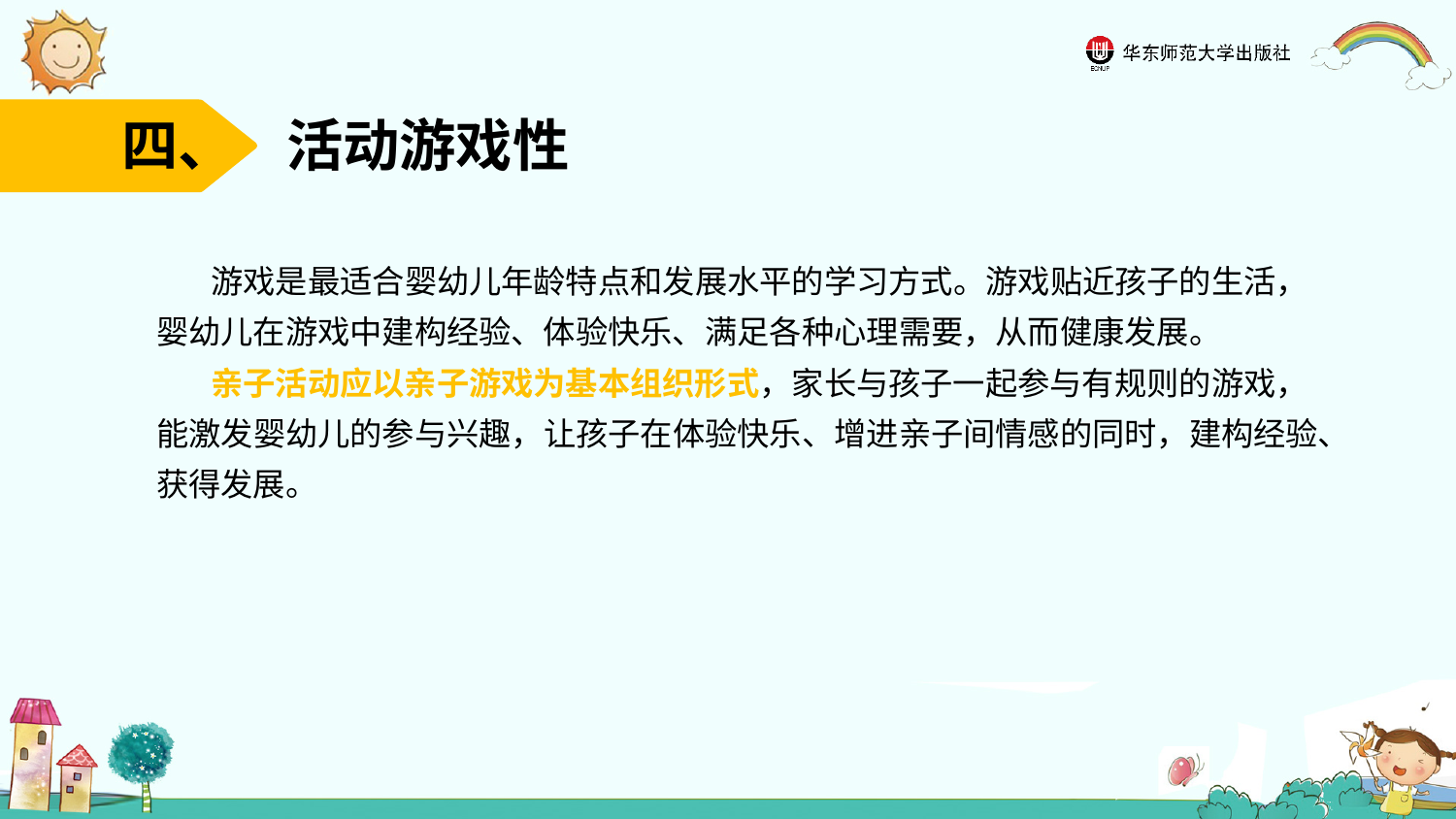

四、    活动游戏性
游戏是最适合婴幼儿年龄特点和发展水平的学习方式。游戏贴近孩子的生活，婴幼儿在游戏中建构经验、体验快乐、满足各种心理需要，从而健康发展。
亲子活动应以亲子游戏为基本组织形式，家长与孩子一起参与有规则的游戏，能激发婴幼儿的参与兴趣，让孩子在体验快乐、增进亲子间情感的同时，建构经验、获得发展。